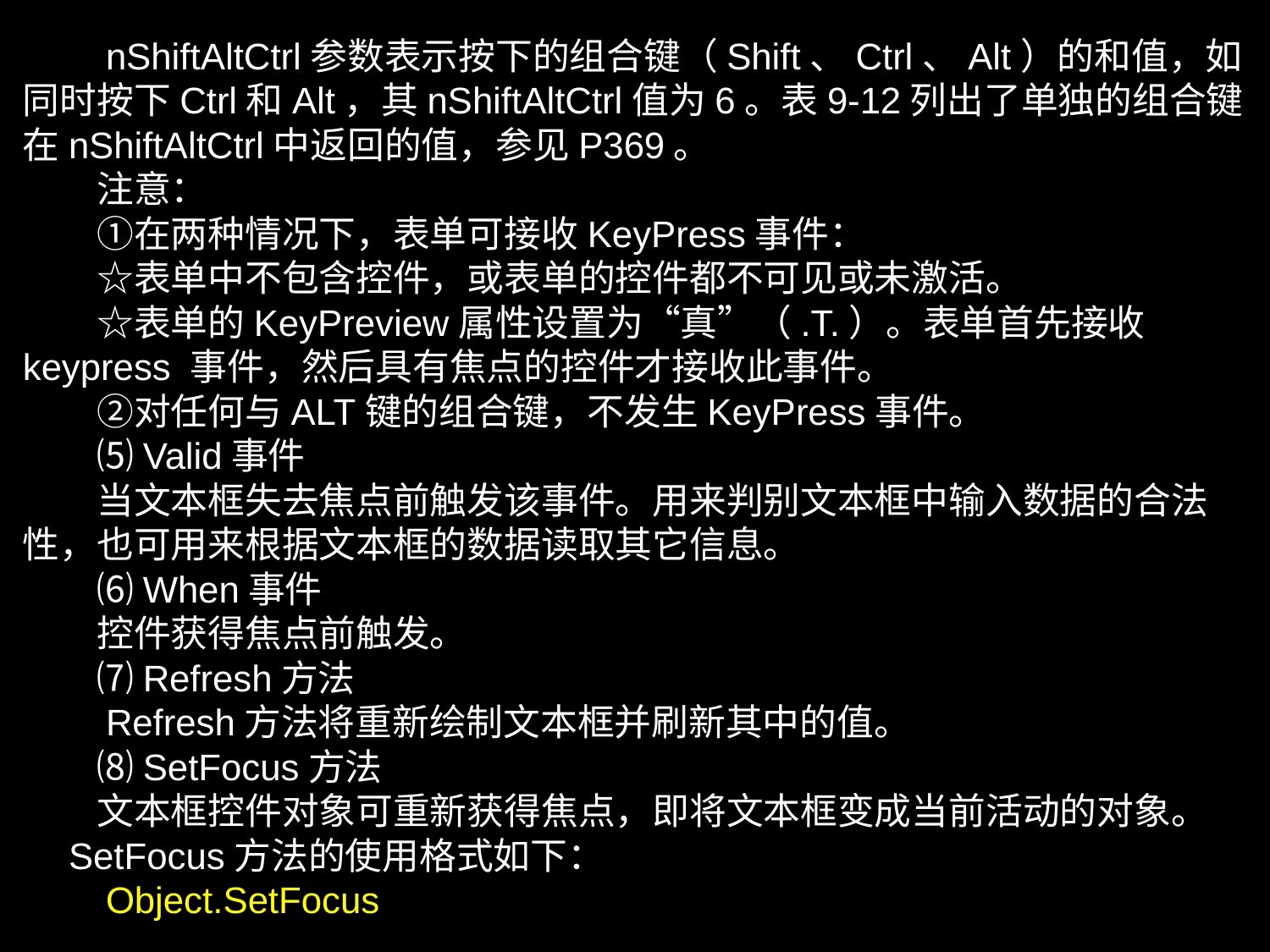

nShiftAltCtrl参数表示按下的组合键（Shift、Ctrl、Alt）的和值，如同时按下Ctrl和Alt，其nShiftAltCtrl值为6。表9-12列出了单独的组合键在nShiftAltCtrl中返回的值，参见P369。
　　注意：
　　①在两种情况下，表单可接收KeyPress事件：
　　☆表单中不包含控件，或表单的控件都不可见或未激活。
　　☆表单的KeyPreview属性设置为“真”（.T.）。表单首先接收keypress 事件，然后具有焦点的控件才接收此事件。
　　②对任何与ALT键的组合键，不发生KeyPress事件。
　　⑸Valid事件
　　当文本框失去焦点前触发该事件。用来判别文本框中输入数据的合法性，也可用来根据文本框的数据读取其它信息。
　　⑹When事件
　　控件获得焦点前触发。
　　⑺Refresh方法
　　Refresh方法将重新绘制文本框并刷新其中的值。
　　⑻SetFocus方法
　　文本框控件对象可重新获得焦点，即将文本框变成当前活动的对象。　　SetFocus方法的使用格式如下：
　　Object.SetFocus